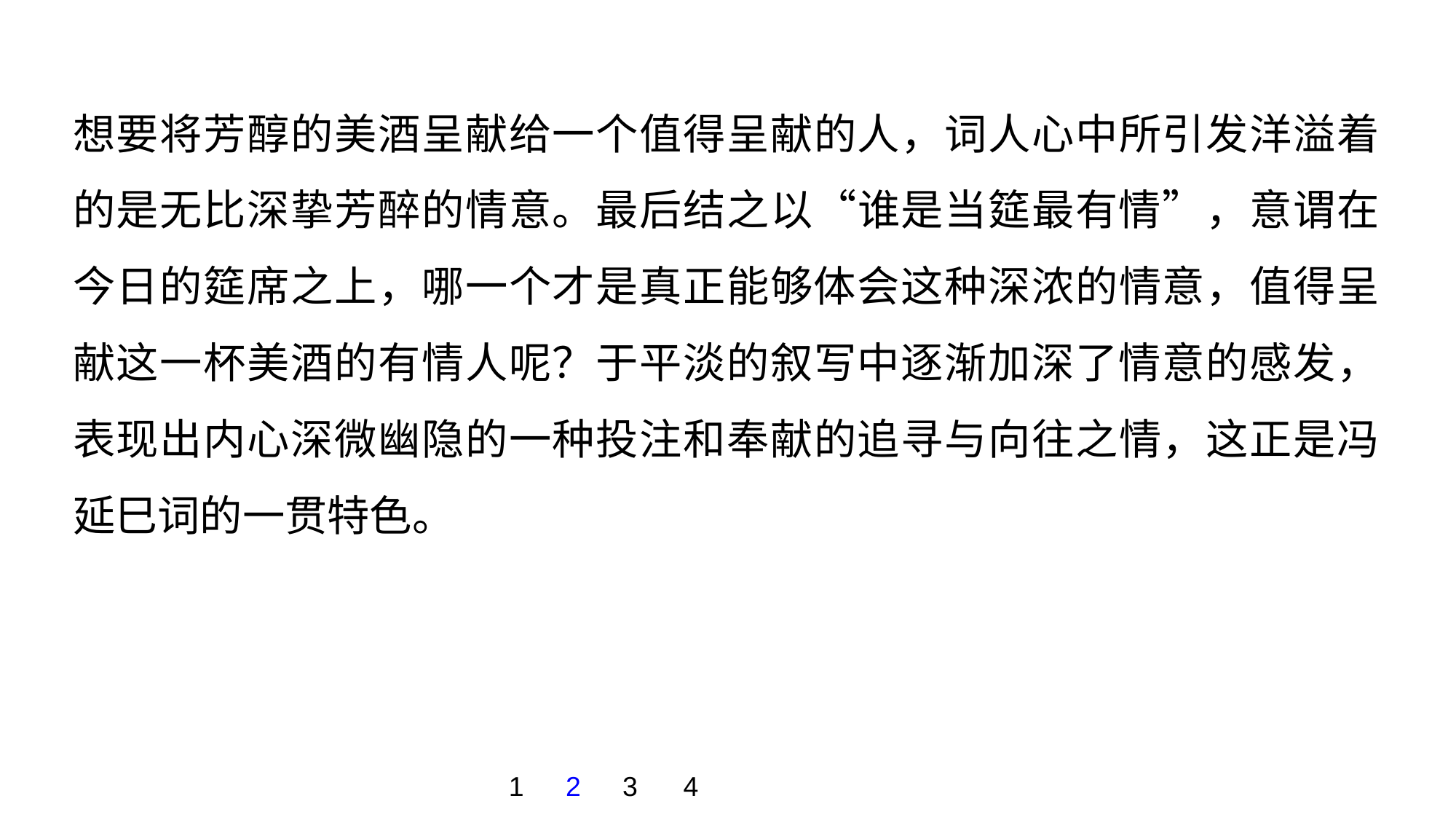

想要将芳醇的美酒呈献给一个值得呈献的人，词人心中所引发洋溢着的是无比深挚芳醉的情意。最后结之以“谁是当筵最有情”，意谓在今日的筵席之上，哪一个才是真正能够体会这种深浓的情意，值得呈献这一杯美酒的有情人呢？于平淡的叙写中逐渐加深了情意的感发，表现出内心深微幽隐的一种投注和奉献的追寻与向往之情，这正是冯延巳词的一贯特色。
1
2
3
4